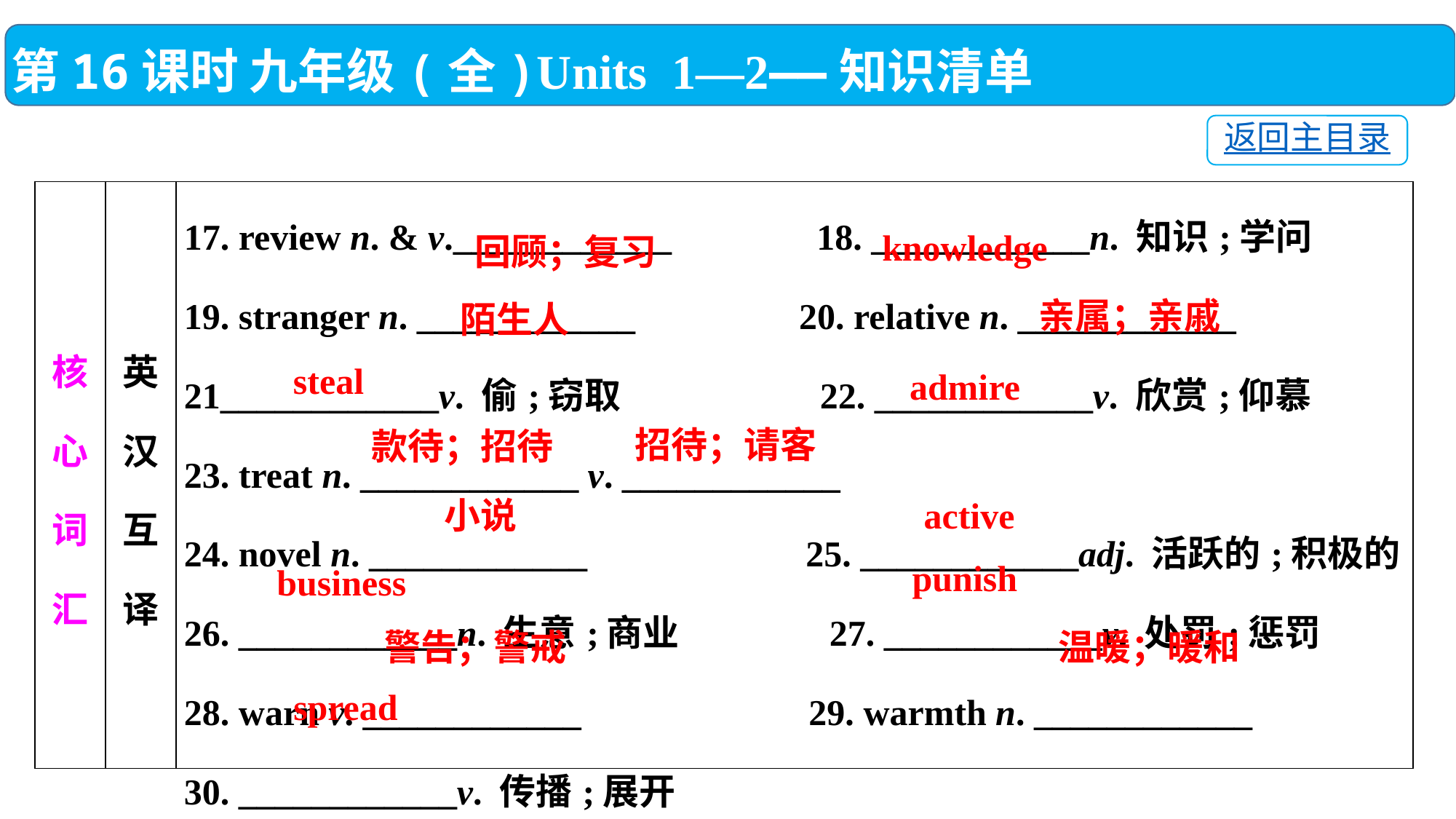

第16课时 九年级(全)Units  1—2——知识清单
返回主目录
| 核心词汇 | 英汉互译 | 17. review n. & v.\_\_\_\_\_\_\_\_\_\_\_\_ 　　　 18. \_\_\_\_\_\_\_\_\_\_\_\_n. 知识;学问 19. stranger n. \_\_\_\_\_\_\_\_\_\_\_\_ 20. relative n. \_\_\_\_\_\_\_\_\_\_\_\_ 　　　 21\_\_\_\_\_\_\_\_\_\_\_\_v. 偷;窃取 22. \_\_\_\_\_\_\_\_\_\_\_\_v. 欣赏;仰慕 23. treat n. \_\_\_\_\_\_\_\_\_\_\_\_ v. \_\_\_\_\_\_\_\_\_\_\_\_　　　 24. novel n. \_\_\_\_\_\_\_\_\_\_\_\_ 25. \_\_\_\_\_\_\_\_\_\_\_\_adj. 活跃的;积极的 26. \_\_\_\_\_\_\_\_\_\_\_\_n. 生意;商业 27. \_\_\_\_\_\_\_\_\_\_\_\_v. 处罚;惩罚 28. warn v. \_\_\_\_\_\_\_\_\_\_\_\_ 29. warmth n. \_\_\_\_\_\_\_\_\_\_\_\_　　　 30. \_\_\_\_\_\_\_\_\_\_\_\_v. 传播;展开 |
| --- | --- | --- |

knowledge
回顾；复习
亲属；亲戚
陌生人
steal
admire
招待；请客
款待；招待
active
小说
punish
business
温暖；暖和
警告；警戒
spread